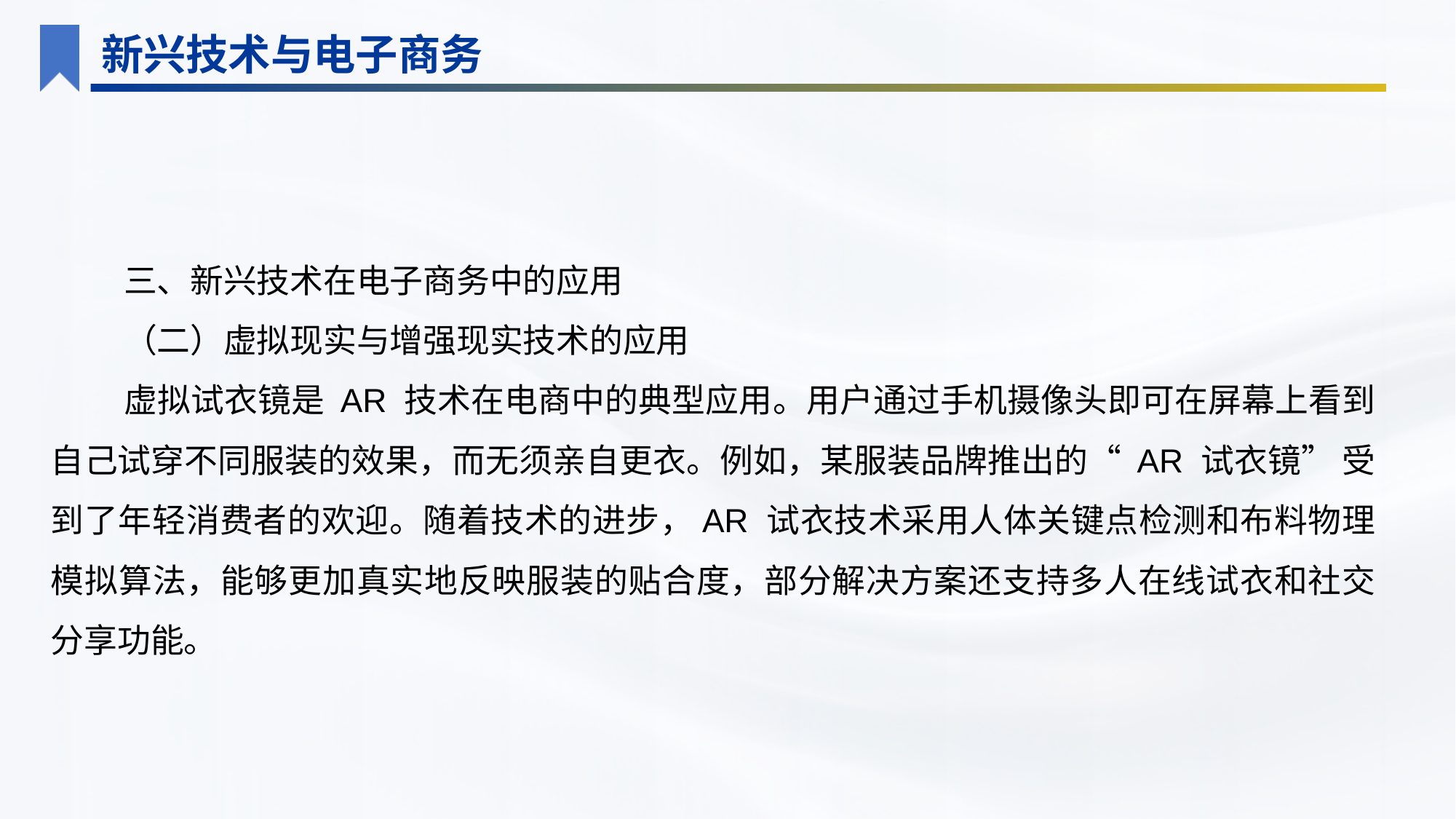

新兴技术与电子商务
三、新兴技术在电子商务中的应用
（二）虚拟现实与增强现实技术的应用
虚拟试衣镜是 AR 技术在电商中的典型应用。用户通过手机摄像头即可在屏幕上看到自己试穿不同服装的效果，而无须亲自更衣。例如，某服装品牌推出的“ AR 试衣镜” 受到了年轻消费者的欢迎。随着技术的进步，AR 试衣技术采用人体关键点检测和布料物理模拟算法，能够更加真实地反映服装的贴合度，部分解决方案还支持多人在线试衣和社交分享功能。